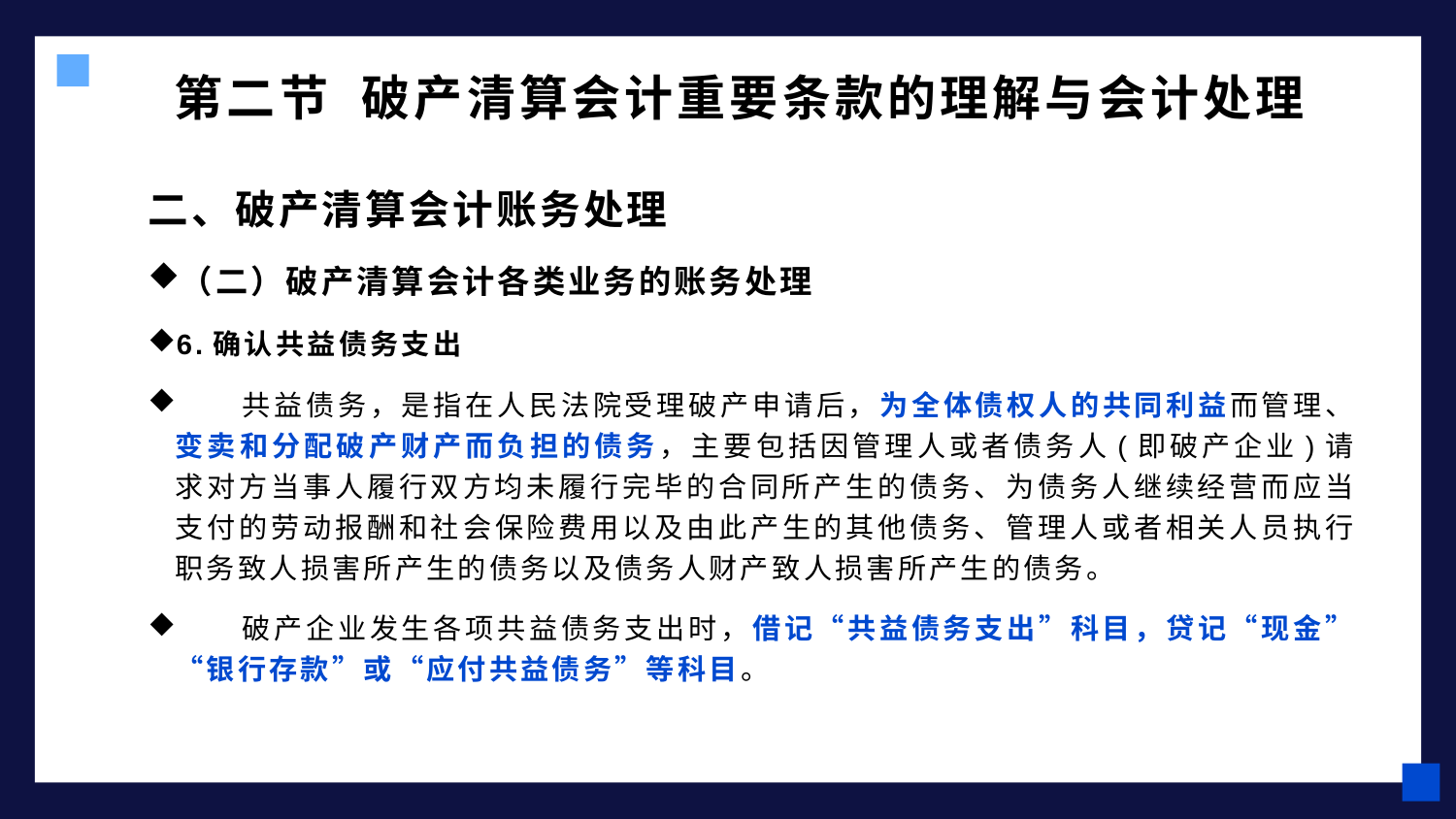

# 第二节  破产清算会计重要条款的理解与会计处理
二、破产清算会计账务处理
（二）破产清算会计各类业务的账务处理
6.确认共益债务支出
      共益债务，是指在人民法院受理破产申请后，为全体债权人的共同利益而管理、变卖和分配破产财产而负担的债务，主要包括因管理人或者债务人(即破产企业)请求对方当事人履行双方均未履行完毕的合同所产生的债务、为债务人继续经营而应当支付的劳动报酬和社会保险费用以及由此产生的其他债务、管理人或者相关人员执行职务致人损害所产生的债务以及债务人财产致人损害所产生的债务。
      破产企业发生各项共益债务支出时，借记“共益债务支出”科目，贷记“现金”“银行存款”或“应付共益债务”等科目。